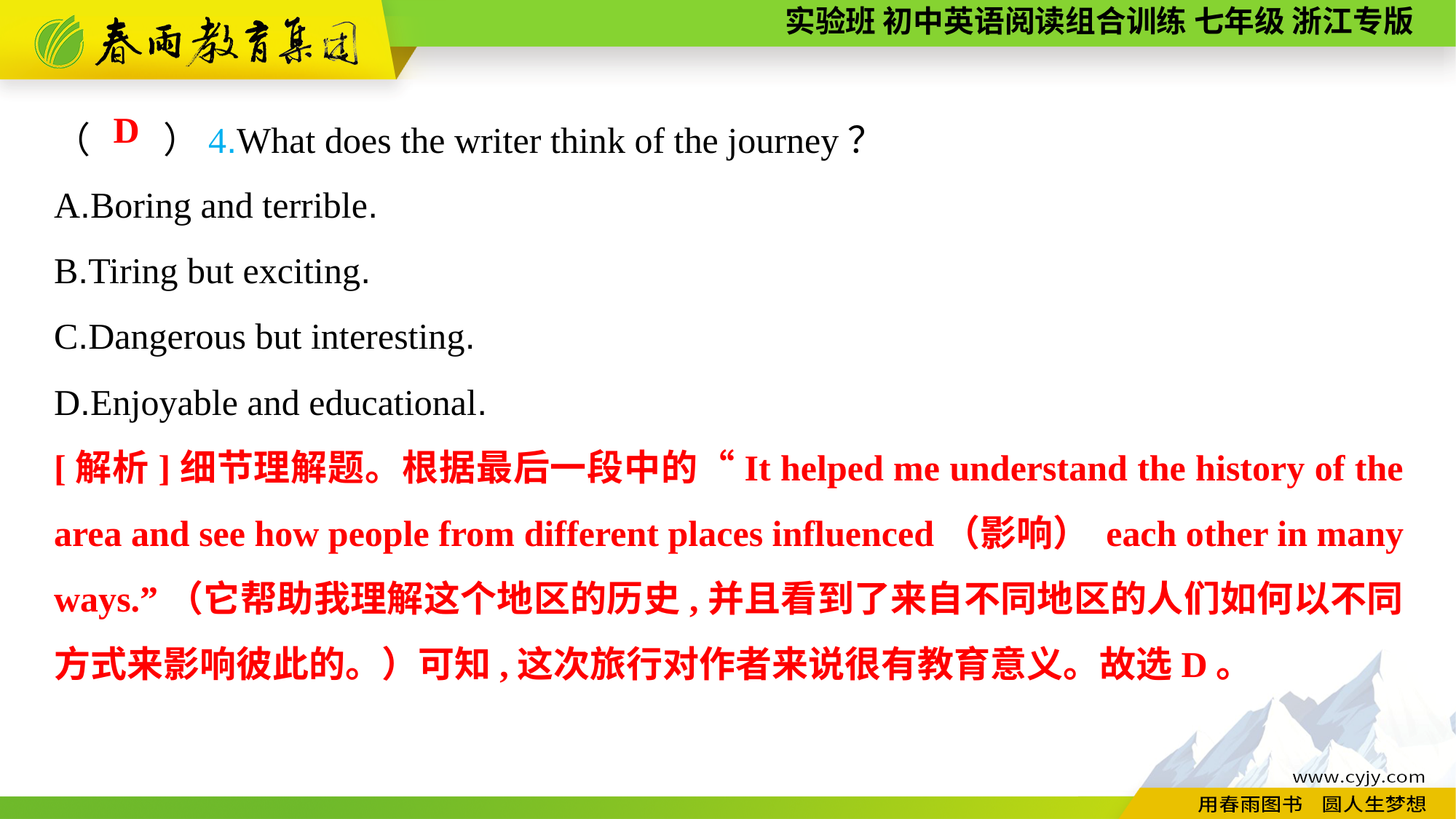

（　　）4.What does the writer think of the journey？
A.Boring and terrible.
B.Tiring but exciting.
C.Dangerous but interesting.
D.Enjoyable and educational.
D
[解析]细节理解题。根据最后一段中的“It helped me understand the history of the area and see how people from different places influenced（影响） each other in many ways.”（它帮助我理解这个地区的历史,并且看到了来自不同地区的人们如何以不同方式来影响彼此的。）可知,这次旅行对作者来说很有教育意义。故选D。